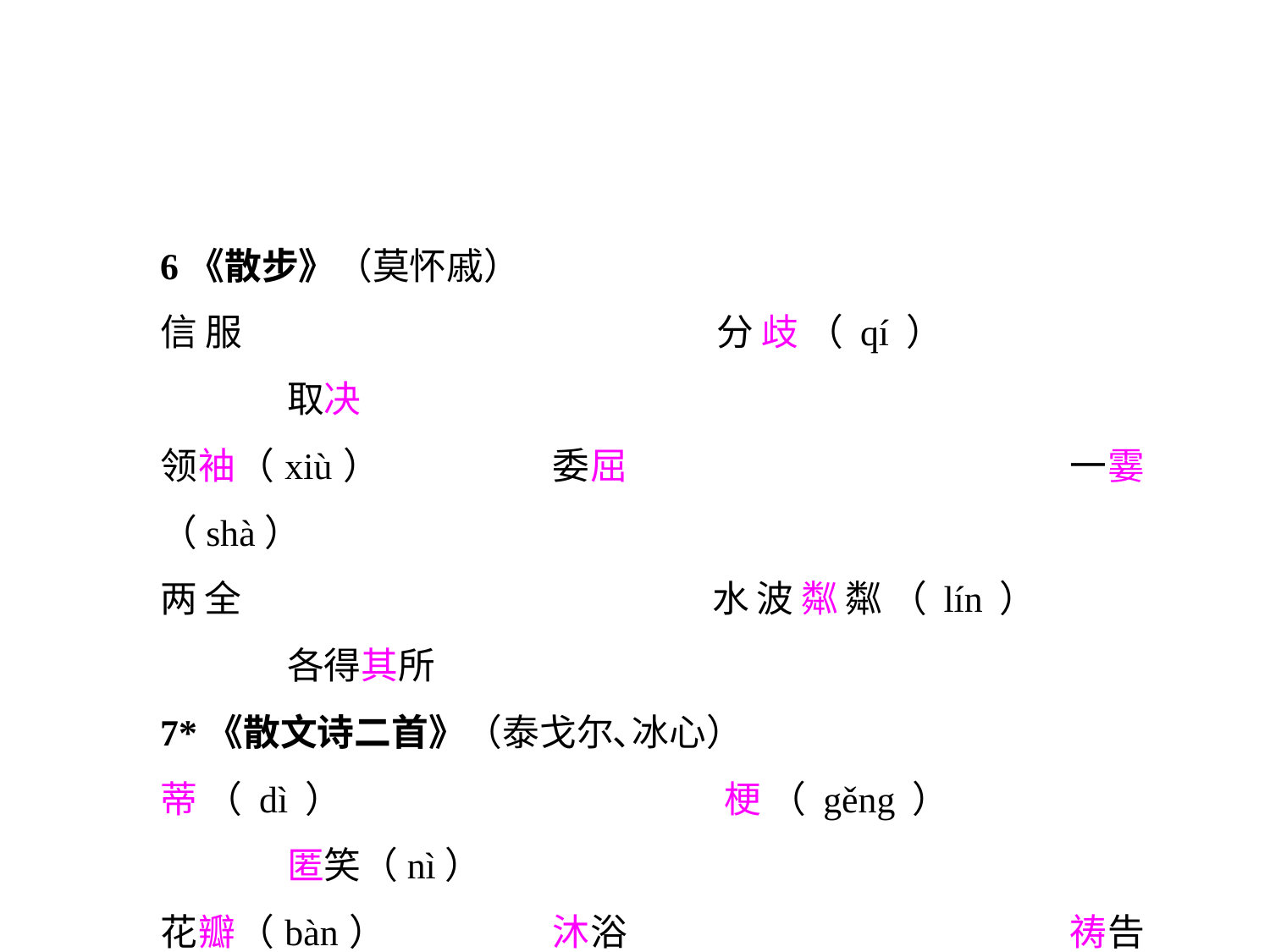

6《散步》（莫怀戚）
信服				分歧（qí）			取决
领袖（xiù）		委屈				一霎（shà）
两全				水波粼粼（lín）		各得其所
7*《散文诗二首》（泰戈尔､冰心）
蒂（dì）			梗（gěng）			匿笑（nì）
花瓣（bàn）		沐浴				祷告（dǎo）
姊妹（zǐ）			花瑞				莲蓬